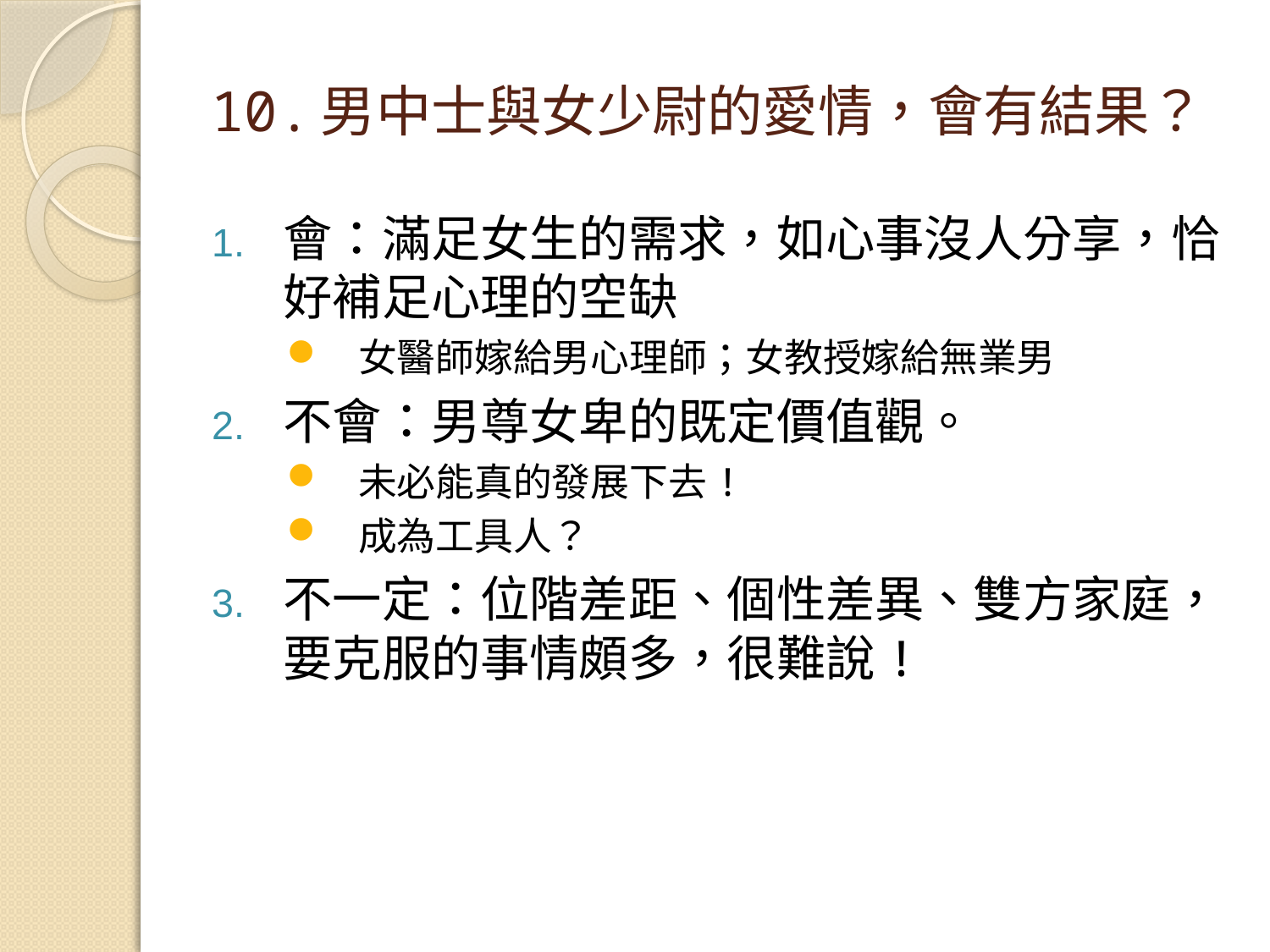

# 10.男中士與女少尉的愛情，會有結果？
會：滿足女生的需求，如心事沒人分享，恰好補足心理的空缺
女醫師嫁給男心理師；女教授嫁給無業男
不會：男尊女卑的既定價值觀。
未必能真的發展下去!
成為工具人？
不一定：位階差距、個性差異、雙方家庭，要克服的事情頗多，很難說!